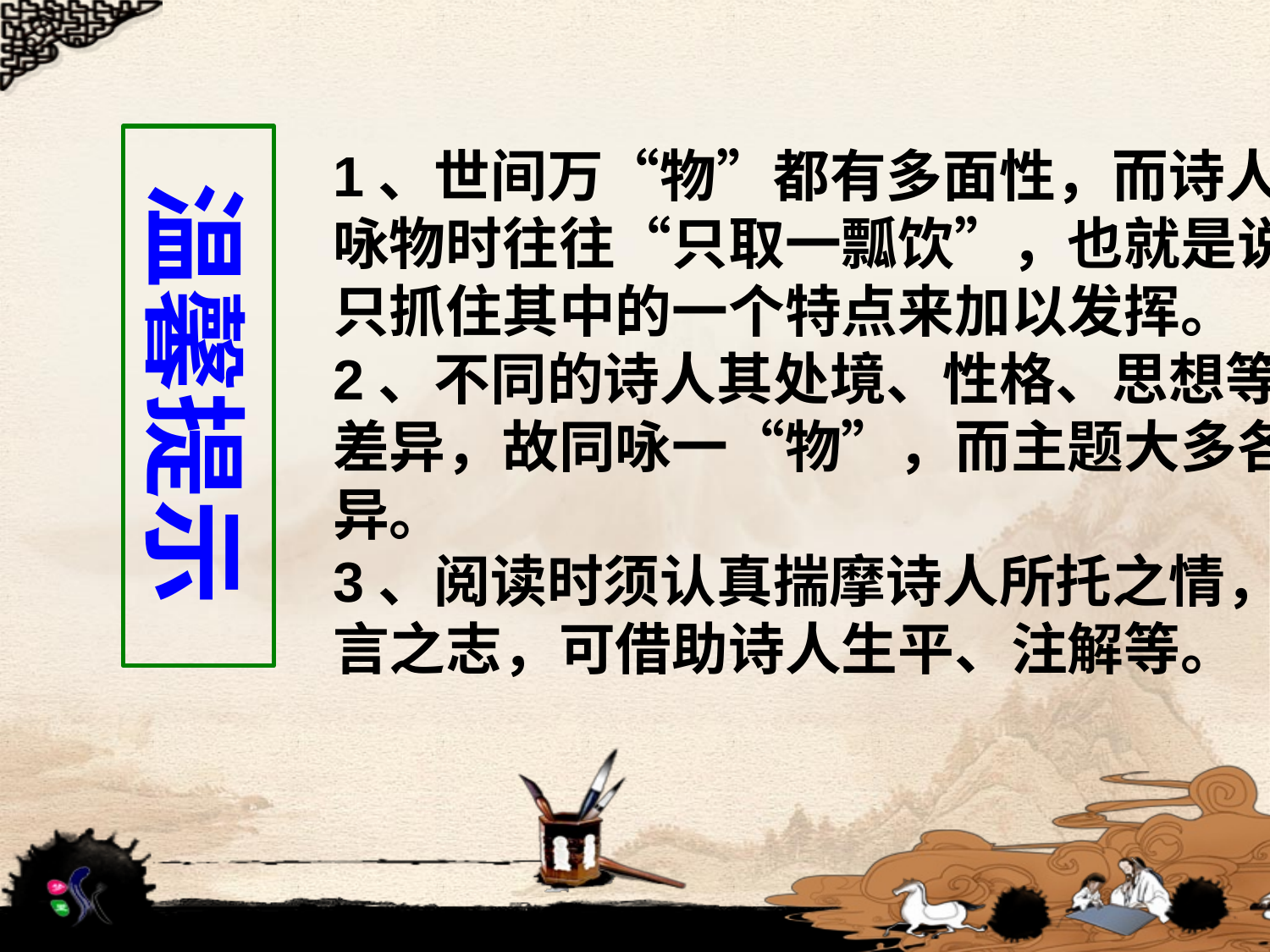

1、世间万“物”都有多面性，而诗人在咏物时往往“只取一瓢饮”，也就是说只抓住其中的一个特点来加以发挥。
2、不同的诗人其处境、性格、思想等的差异，故同咏一“物”，而主题大多各异。
3、阅读时须认真揣摩诗人所托之情，所言之志，可借助诗人生平、注解等。
 温馨提示